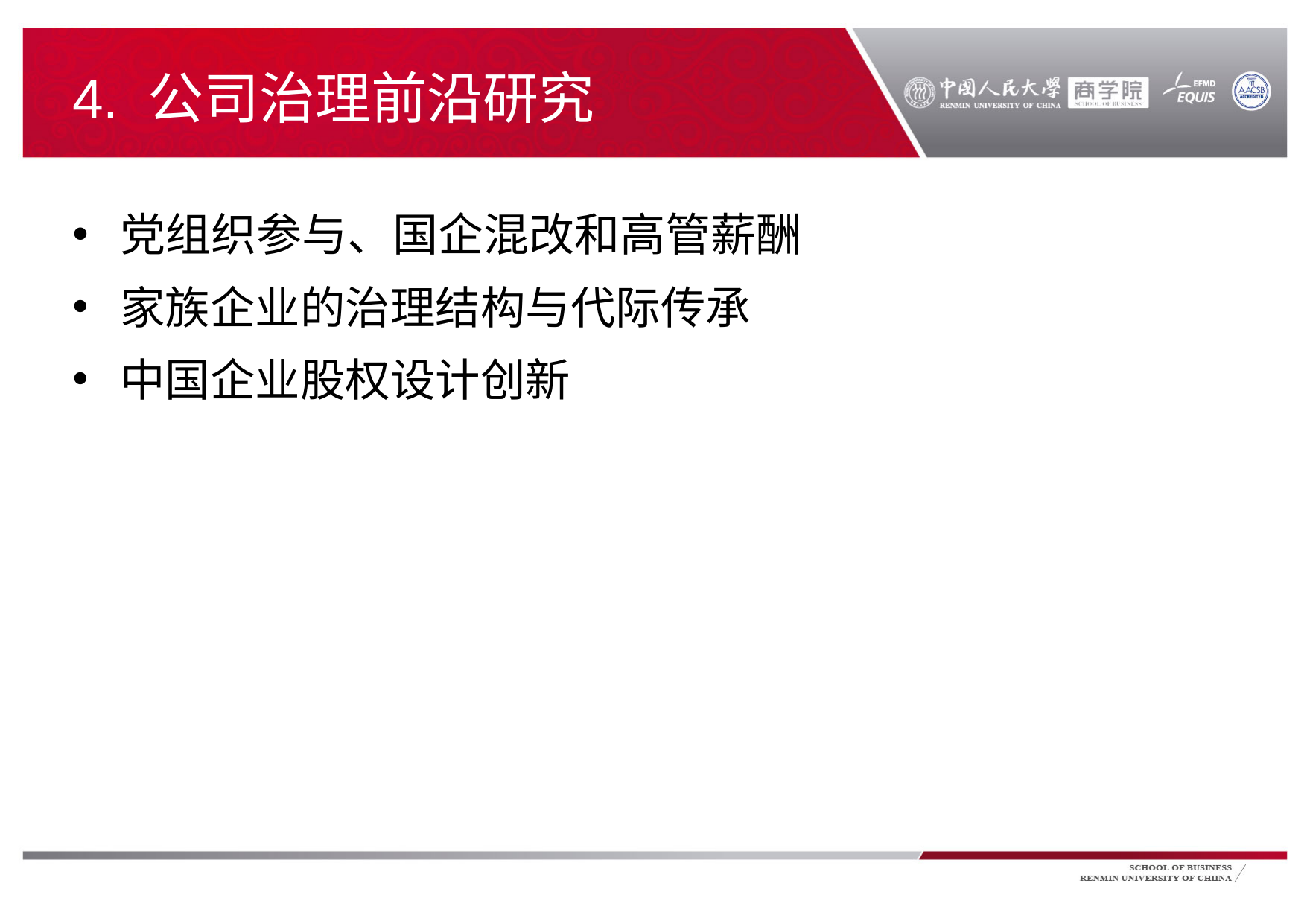

# 4. 公司治理前沿研究
党组织参与、国企混改和高管薪酬
家族企业的治理结构与代际传承
中国企业股权设计创新